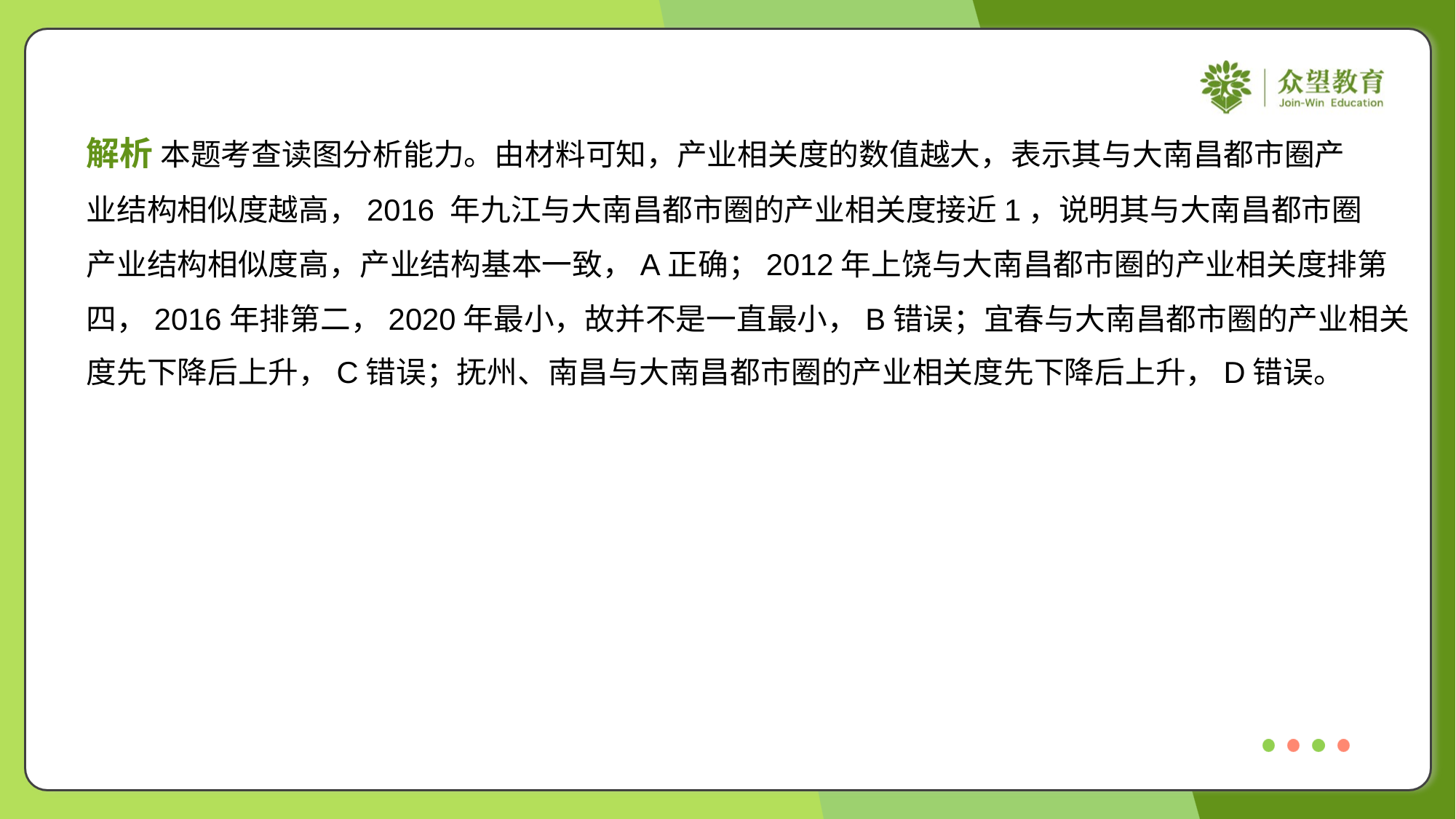

解析 本题考查读图分析能力。由材料可知，产业相关度的数值越大，表示其与大南昌都市圈产
业结构相似度越高，2016 年九江与大南昌都市圈的产业相关度接近1，说明其与大南昌都市圈
产业结构相似度高，产业结构基本一致，A正确；2012年上饶与大南昌都市圈的产业相关度排第
四，2016年排第二，2020年最小，故并不是一直最小，B错误；宜春与大南昌都市圈的产业相关
度先下降后上升，C错误；抚州、南昌与大南昌都市圈的产业相关度先下降后上升，D错误。